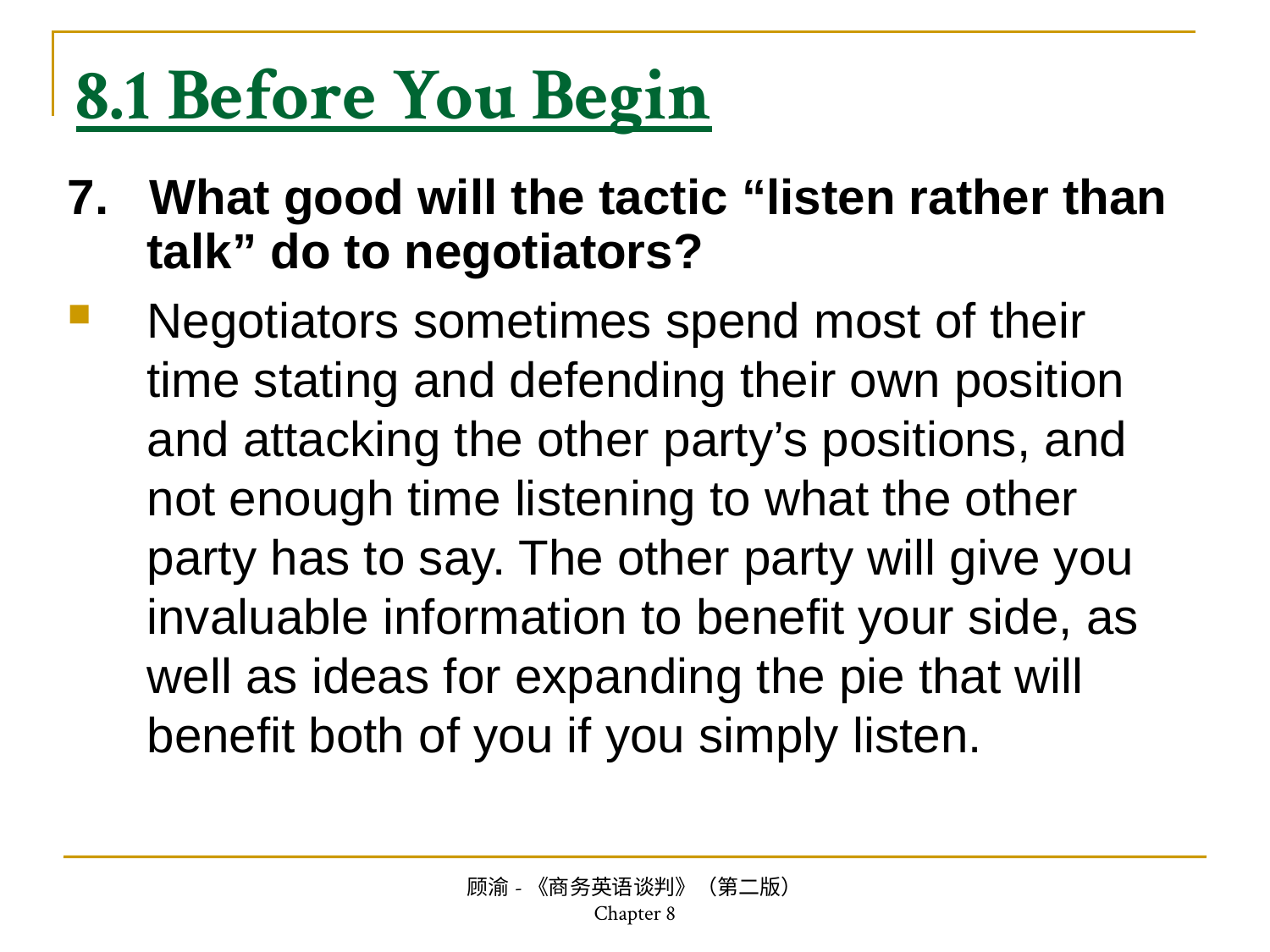

# 8.1 Before You Begin
7.   What good will the tactic “listen rather than talk” do to negotiators?
Negotiators sometimes spend most of their time stating and defending their own position and attacking the other party’s positions, and not enough time listening to what the other party has to say. The other party will give you invaluable information to benefit your side, as well as ideas for expanding the pie that will benefit both of you if you simply listen.

11
顾渝-《商务英语谈判》（第二版） Chapter 8